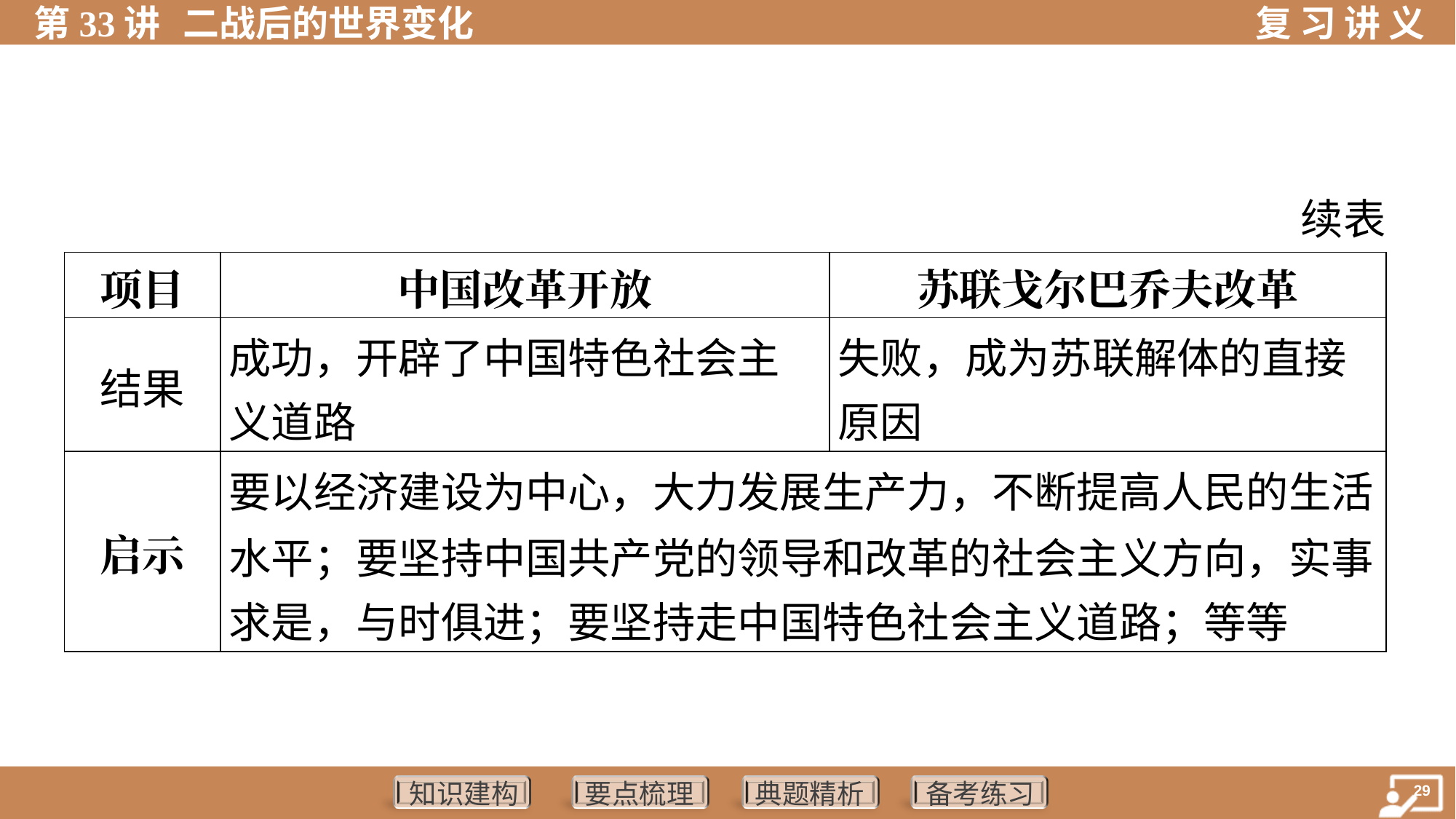

续表
| 项目 | 中国改革开放 | 苏联戈尔巴乔夫改革 |
| --- | --- | --- |
| 结果 | 成功，开辟了中国特色社会主 义道路 | 失败，成为苏联解体的直接 原因 |
| 启示 | 要以经济建设为中心，大力发展生产力，不断提高人民的生活 水平；要坚持中国共产党的领导和改革的社会主义方向，实事 求是，与时俱进；要坚持走中国特色社会主义道路；等等 |  |